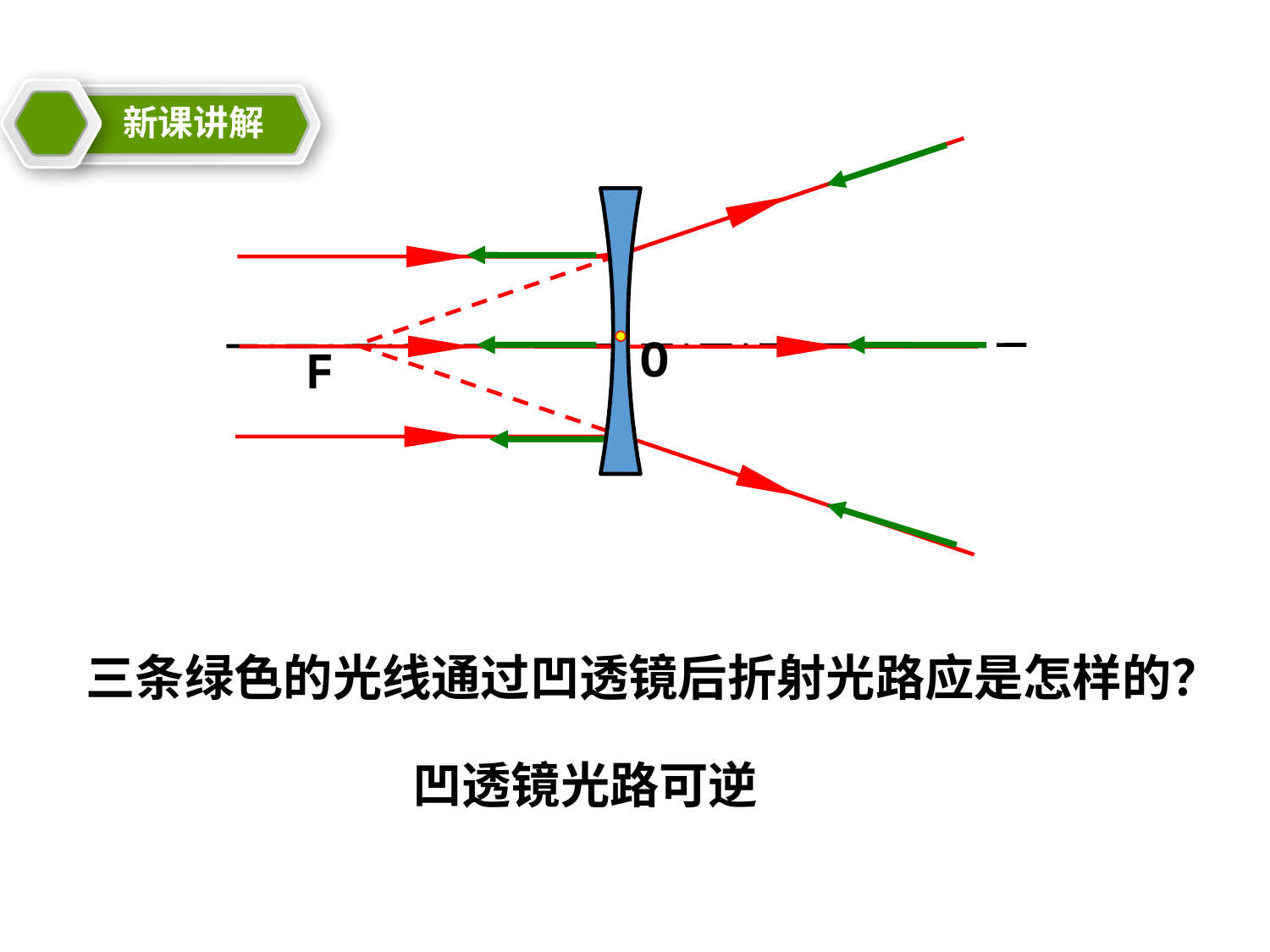

新课讲解

O

F

三条绿色的光线通过凹透镜后折射光路应是怎样的？
凹透镜光路可逆